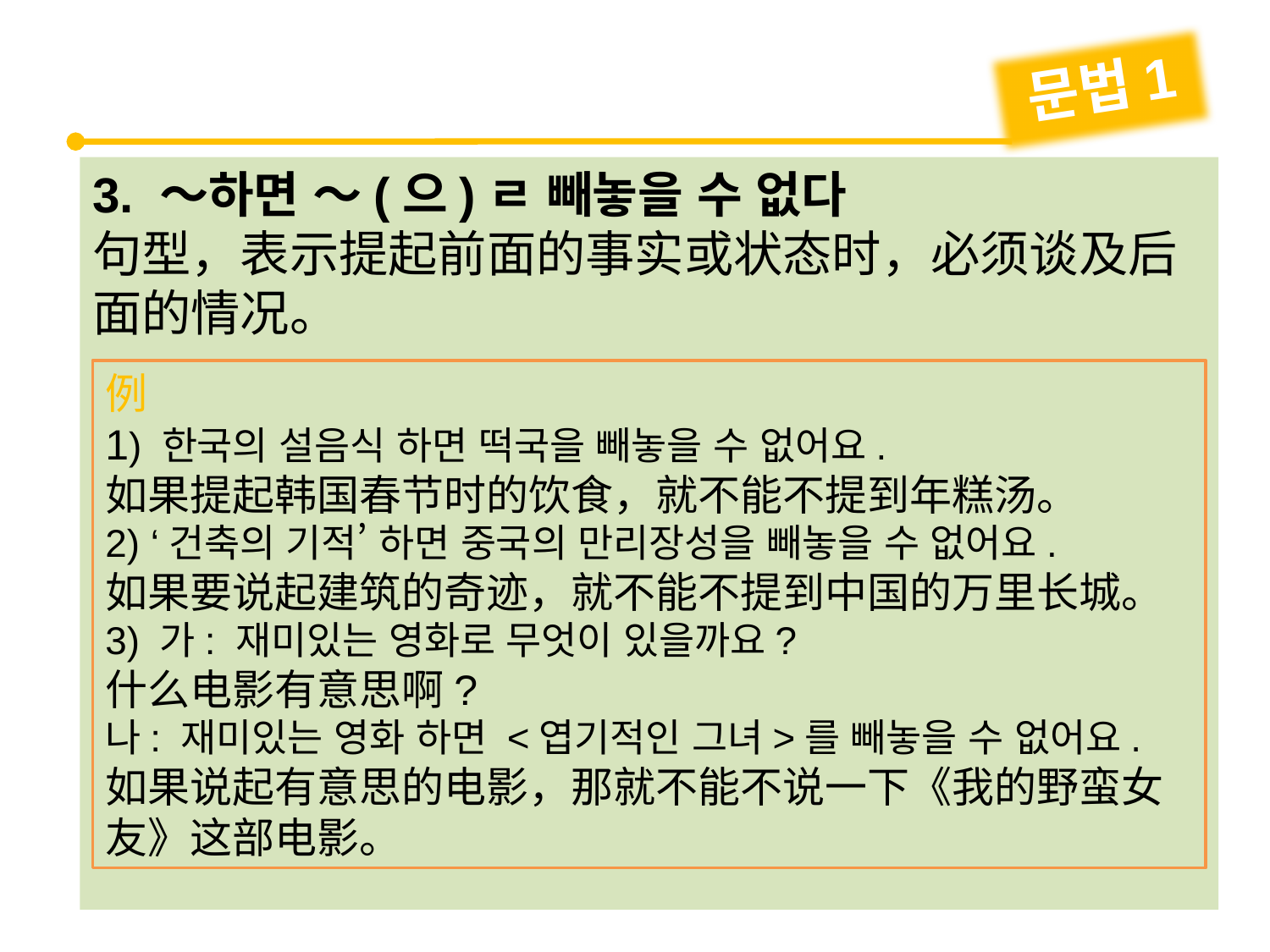

문법1
3. ～하면 ～(으)ㄹ 빼놓을 수 없다
句型，表示提起前面的事实或状态时，必须谈及后面的情况。

例
1) 한국의 설음식 하면 떡국을 빼놓을 수 없어요.
如果提起韩国春节时的饮食，就不能不提到年糕汤。
2) ‘건축의 기적’ 하면 중국의 만리장성을 빼놓을 수 없어요.
如果要说起建筑的奇迹，就不能不提到中国的万里长城。
3) 가: 재미있는 영화로 무엇이 있을까요?
什么电影有意思啊?
나: 재미있는 영화 하면 <엽기적인 그녀>를 빼놓을 수 없어요.
如果说起有意思的电影，那就不能不说一下《我的野蛮女友》这部电影。